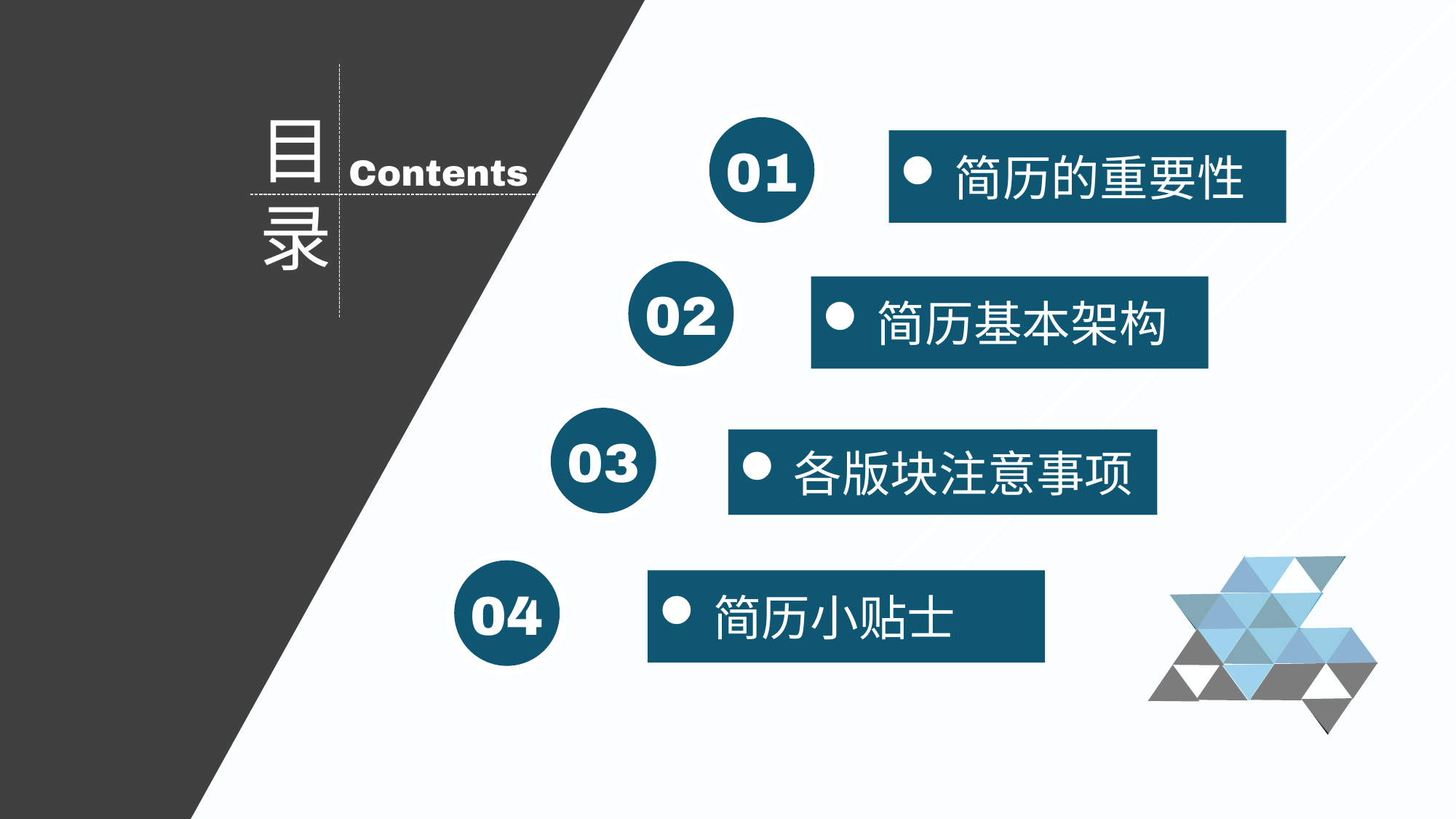

目录

01
简历的重要性
Contents

02
简历基本架构

03
各版块注意事项

04
简历小贴士